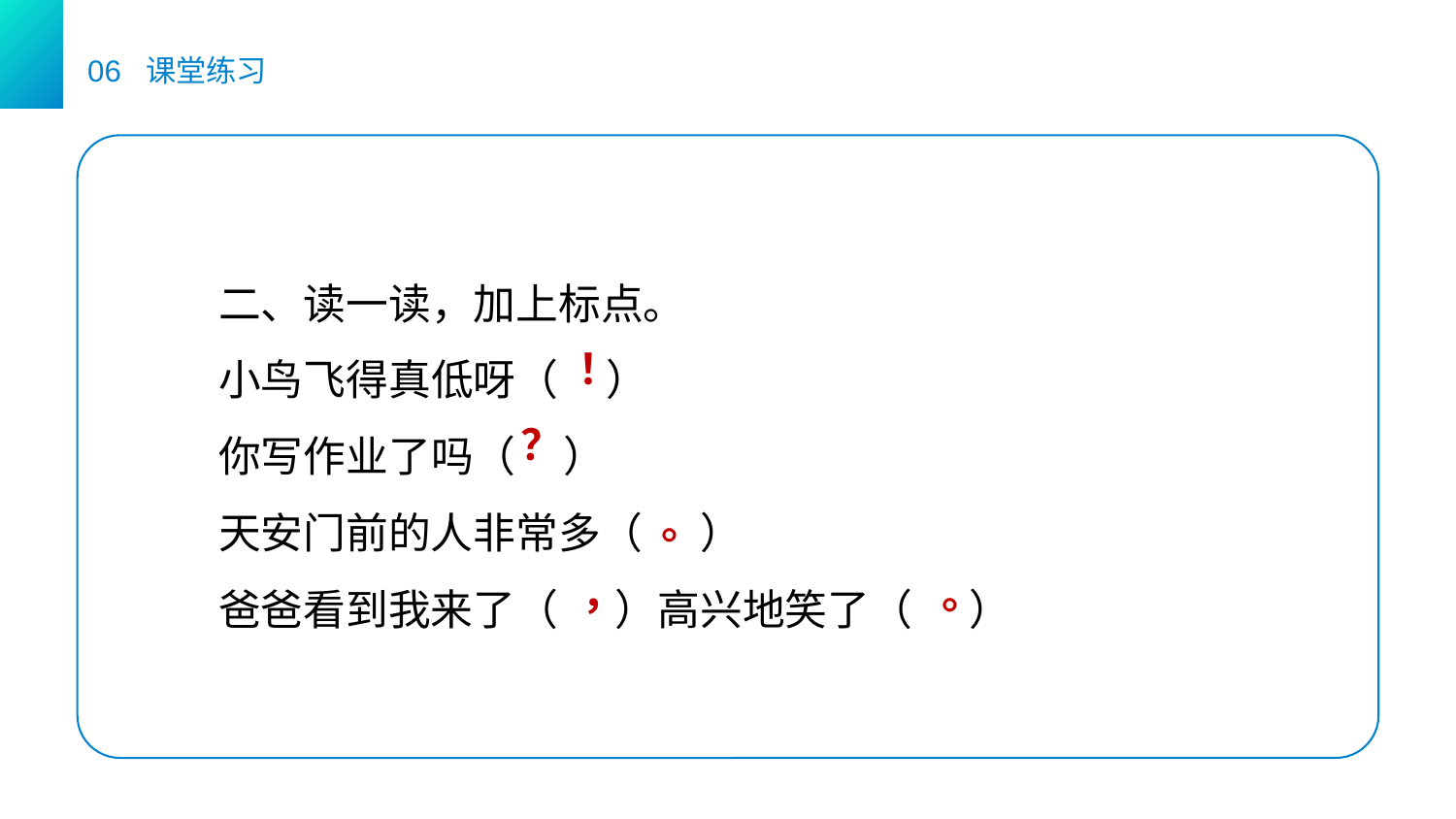

06  课堂练习

二、读一读，加上标点。
小鸟飞得真低呀（     ）
你写作业了吗（     ）
天安门前的人非常多（      ）
爸爸看到我来了（      ）高兴地笑了（      ）
！
？
。
，
。